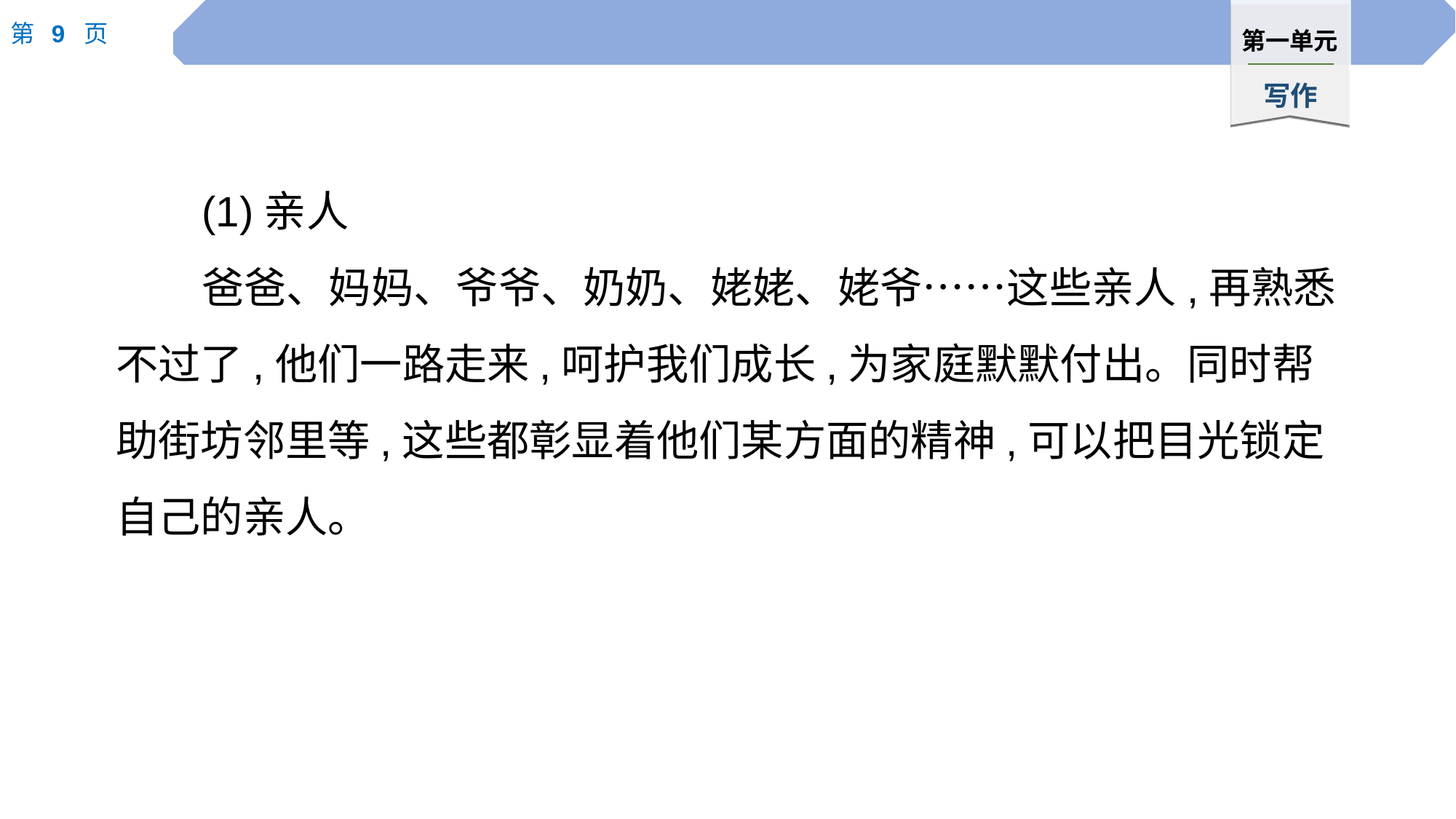

(1)亲人
爸爸、妈妈、爷爷、奶奶、姥姥、姥爷……这些亲人,再熟悉不过了,他们一路走来,呵护我们成长,为家庭默默付出。同时帮助街坊邻里等,这些都彰显着他们某方面的精神,可以把目光锁定自己的亲人。